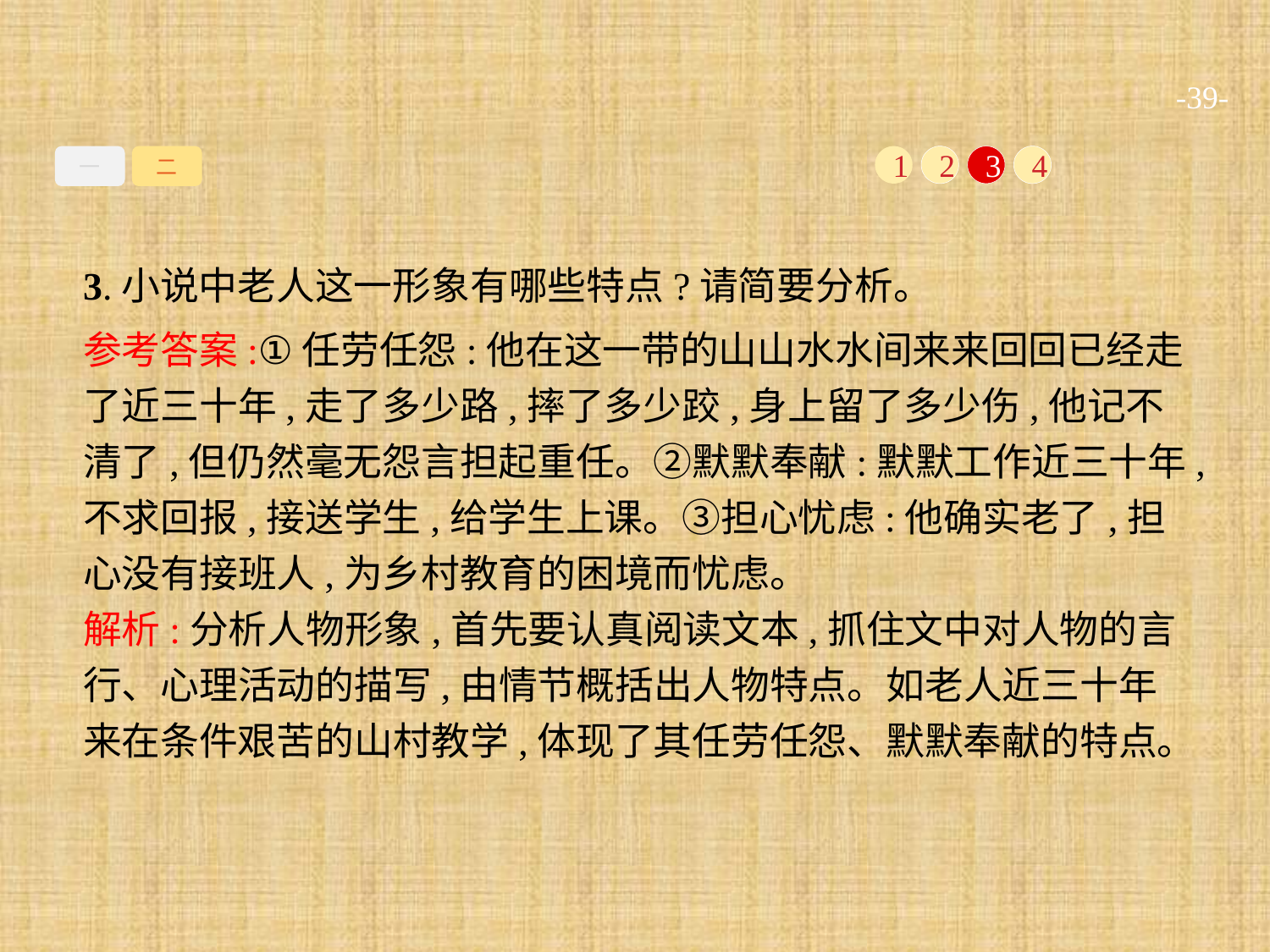

-39-
一
二
1
2
3
4
3.小说中老人这一形象有哪些特点?请简要分析。
参考答案:①任劳任怨:他在这一带的山山水水间来来回回已经走了近三十年,走了多少路,摔了多少跤,身上留了多少伤,他记不清了,但仍然毫无怨言担起重任。②默默奉献:默默工作近三十年,不求回报,接送学生,给学生上课。③担心忧虑:他确实老了,担心没有接班人,为乡村教育的困境而忧虑。
解析:分析人物形象,首先要认真阅读文本,抓住文中对人物的言行、心理活动的描写,由情节概括出人物特点。如老人近三十年来在条件艰苦的山村教学,体现了其任劳任怨、默默奉献的特点。